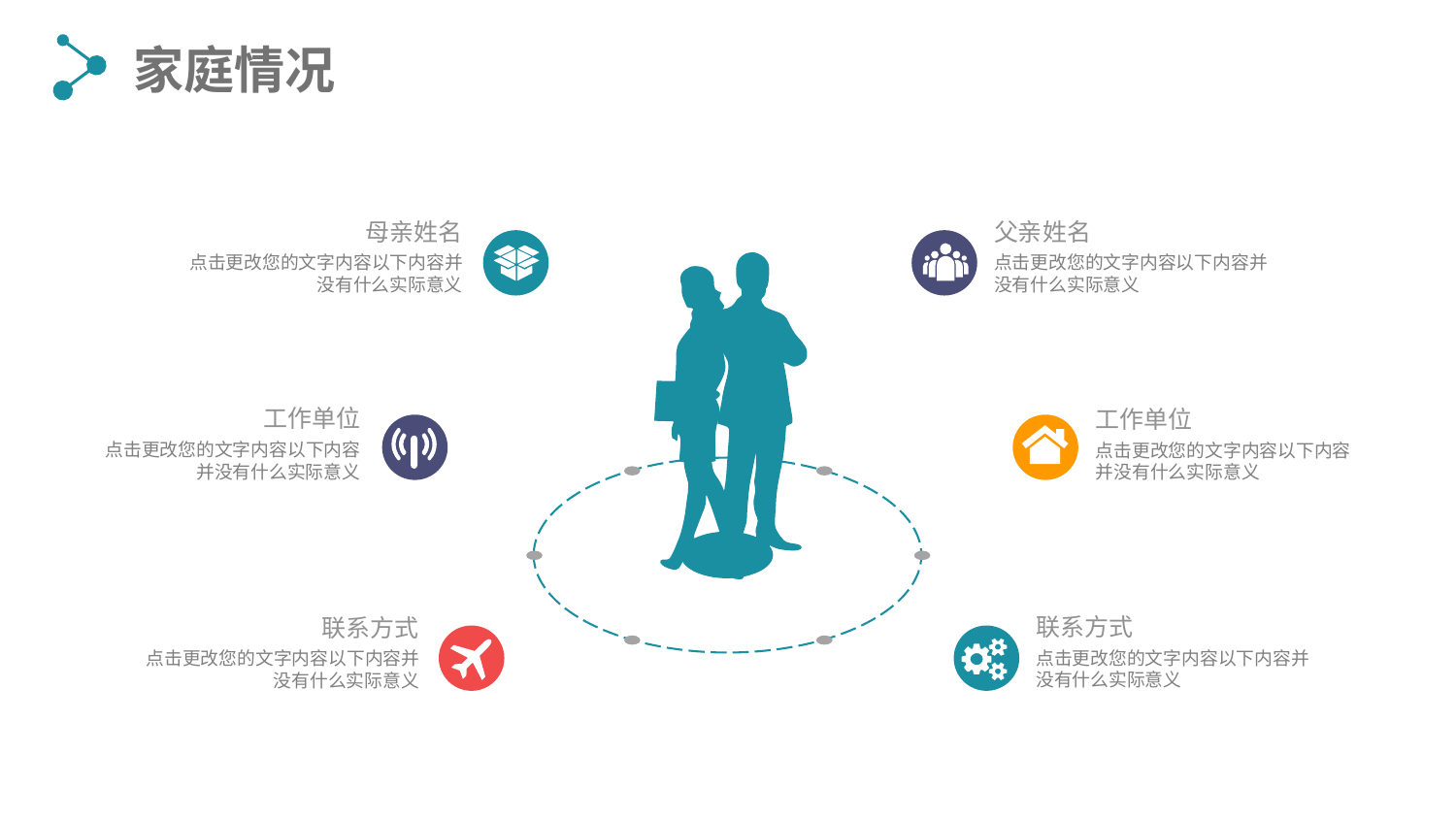

家庭情况
母亲姓名
点击更改您的文字内容以下内容并没有什么实际意义
父亲姓名
点击更改您的文字内容以下内容并没有什么实际意义

工作单位
点击更改您的文字内容以下内容并没有什么实际意义
工作单位
点击更改您的文字内容以下内容并没有什么实际意义

联系方式
点击更改您的文字内容以下内容并没有什么实际意义
联系方式
点击更改您的文字内容以下内容并没有什么实际意义